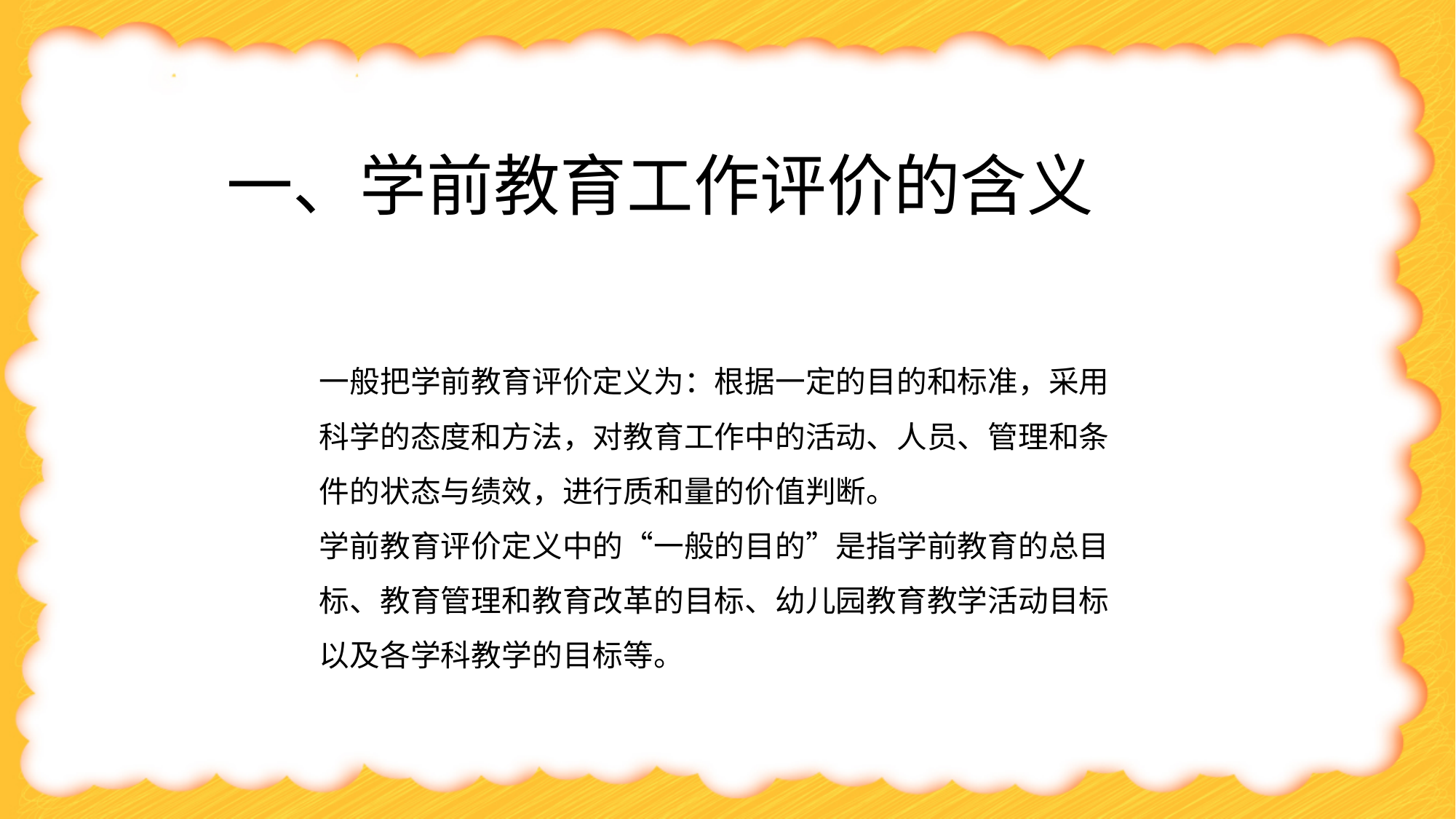

一、学前教育工作评价的含义
一般把学前教育评价定义为：根据一定的目的和标准，采用科学的态度和方法，对教育工作中的活动、人员、管理和条件的状态与绩效，进行质和量的价值判断。
学前教育评价定义中的“一般的目的”是指学前教育的总目标、教育管理和教育改革的目标、幼儿园教育教学活动目标以及各学科教学的目标等。